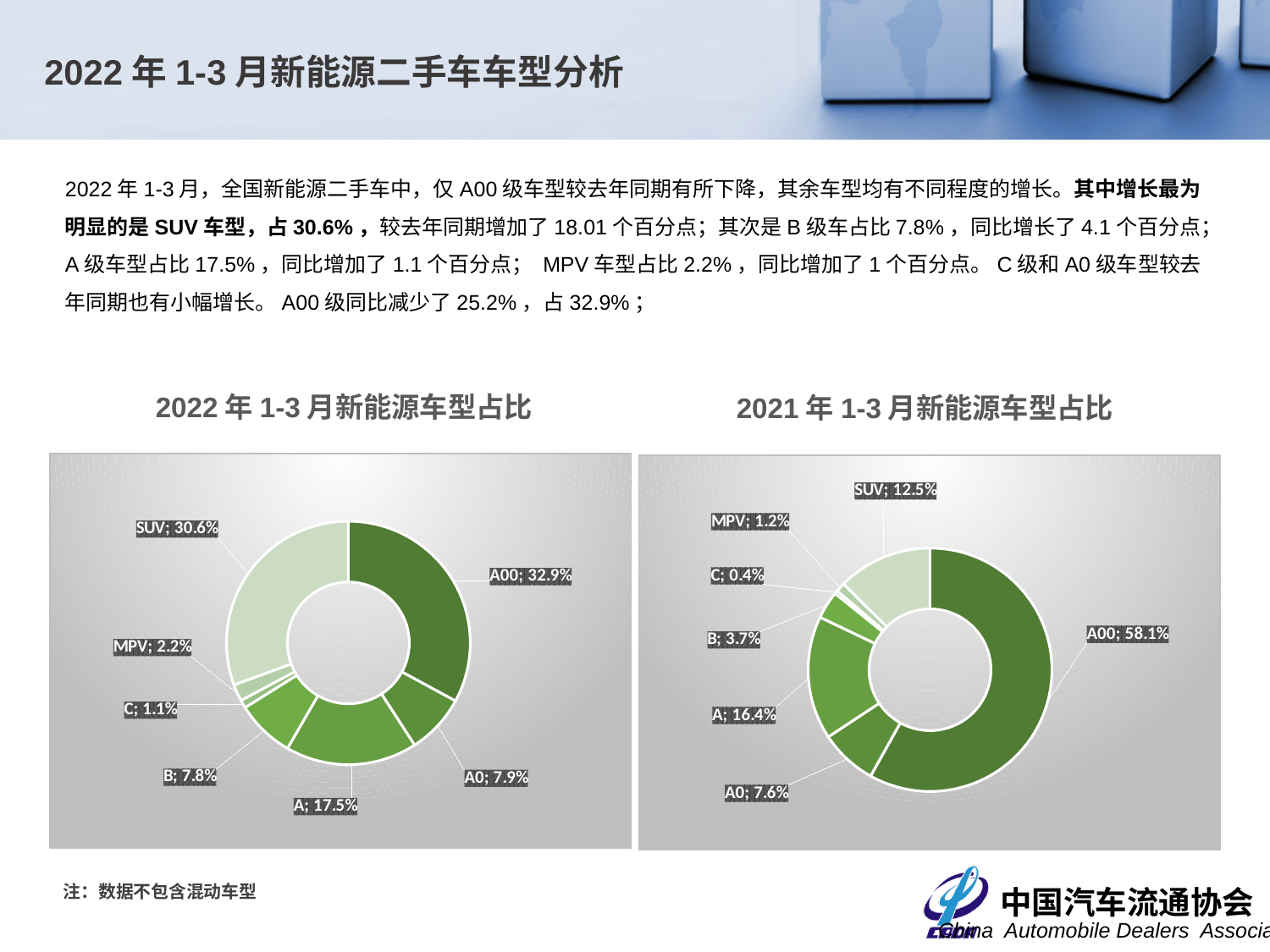

2022年1-3月新能源二手车车型分析
2022年1-3月，全国新能源二手车中，仅A00级车型较去年同期有所下降，其余车型均有不同程度的增长。其中增长最为明显的是SUV车型，占30.6%，较去年同期增加了18.01个百分点；其次是B级车占比7.8%，同比增长了4.1个百分点；A级车型占比17.5%，同比增加了1.1个百分点； MPV车型占比2.2%，同比增加了1个百分点。C级和A0级车型较去年同期也有小幅增长。A00级同比减少了25.2%，占32.9%；

2022年1-3月新能源车型占比
2021年1-3月新能源车型占比

### Chart

| Category |  |
|---|---|
| A00 | 0.32919973544973546 |
| A0 | 0.07932374338624339 |
| A | 0.17472718253968253 |
| B | 0.07758763227513228 |
| C | 0.010747354497354497 |
| MPV | 0.02228009259259259 |
| SUV | 0.30613425925925924 |

### Chart

| Category |  |
|---|---|
| A00 | 0.5810422960725076 |
| A0 | 0.07605740181268882 |
| A | 0.16389728096676737 |
| B | 0.036858006042296075 |
| C | 0.004380664652567976 |
| MPV | 0.01231117824773414 |
| SUV | 0.12545317220543806 |
注：数据不包含混动车型